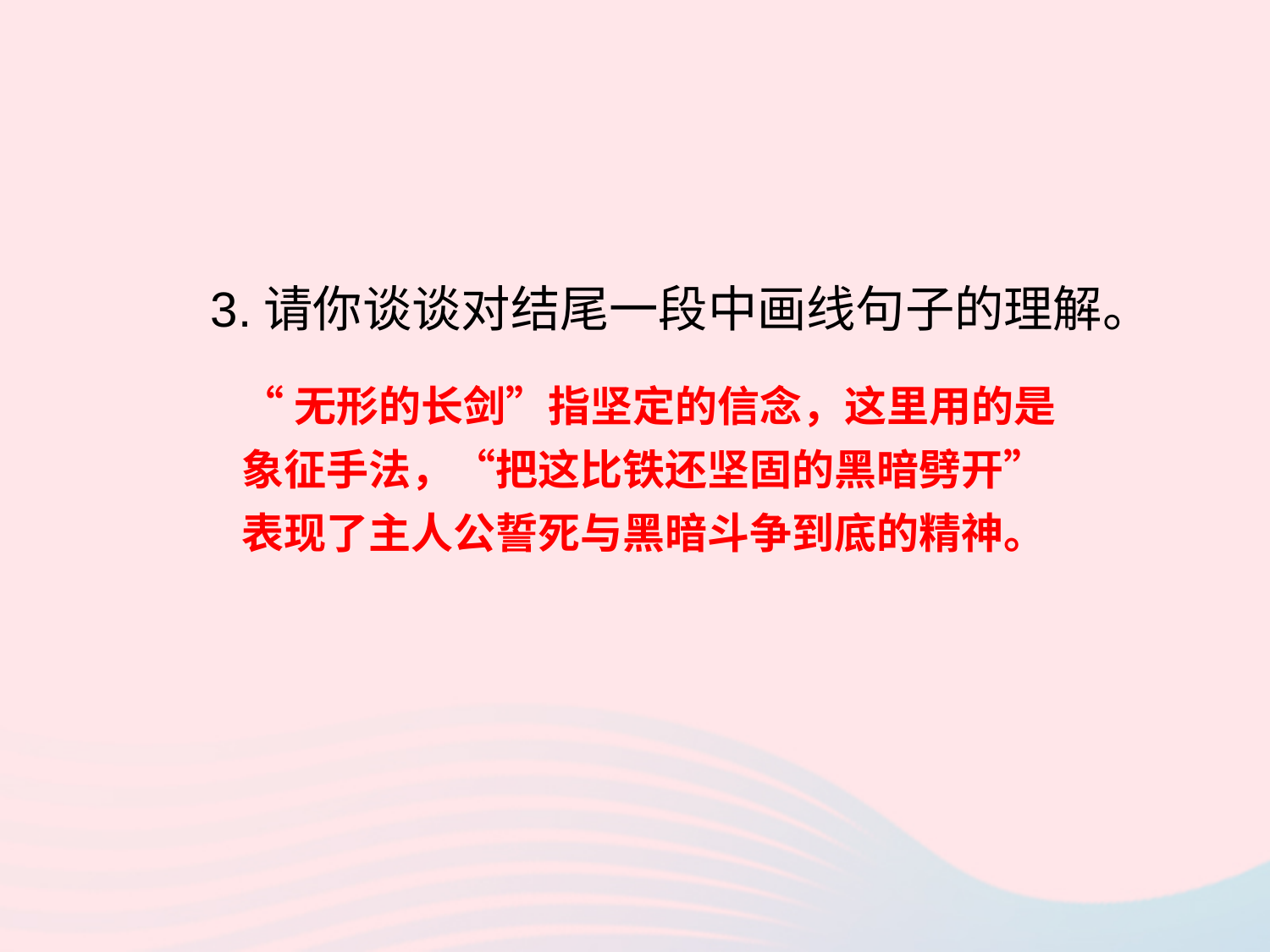

3.请你谈谈对结尾一段中画线句子的理解。
“无形的长剑”指坚定的信念，这里用的是象征手法，“把这比铁还坚固的黑暗劈开”表现了主人公誓死与黑暗斗争到底的精神。